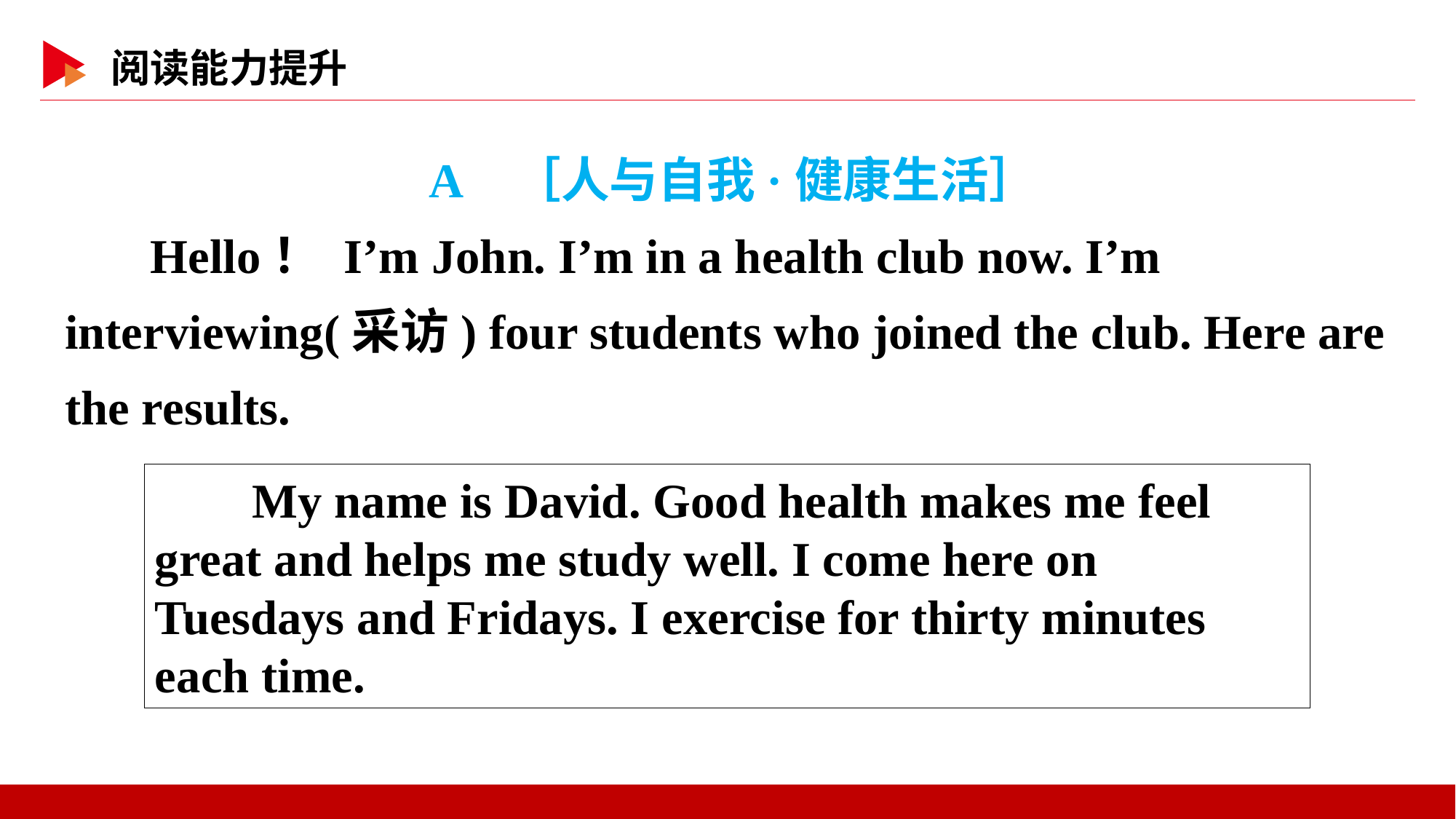

A   ［人与自我·健康生活］
       Hello！ I’m John. I’m in a health club now. I’m interviewing(采访) four students who joined the club. Here are the results.
        My name is David. Good health makes me feel great and helps me study well. I come here on Tuesdays and Fridays. I exercise for thirty minutes each time.